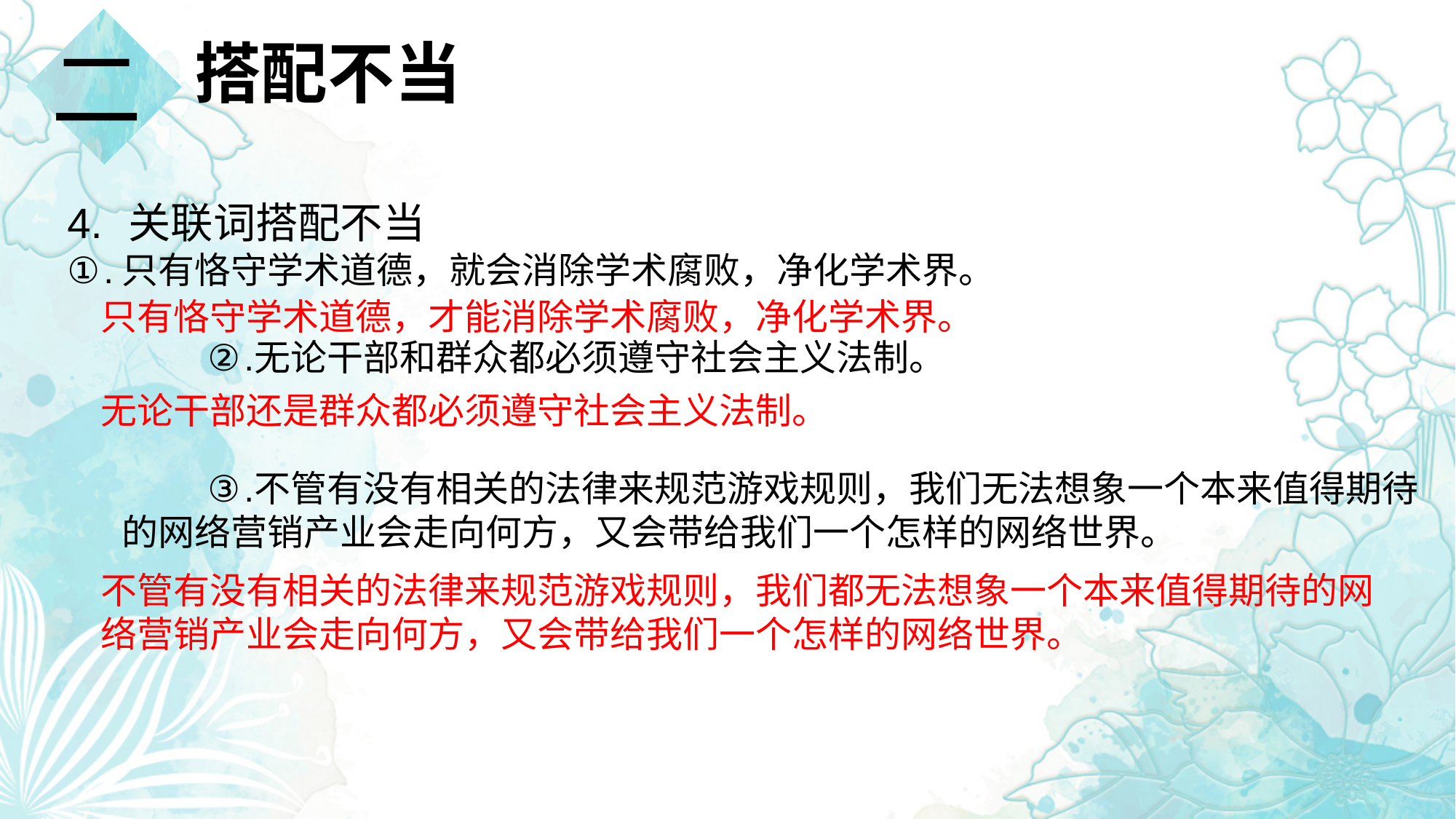

二
搭配不当

关联词搭配不当
只有恪守学术道德，就会消除学术腐败，净化学术界。

无论干部和群众都必须遵守社会主义法制。

不管有没有相关的法律来规范游戏规则，我们无法想象一个本来值得期待的网络营销产业会走向何方，又会带给我们一个怎样的网络世界。

只有恪守学术道德，才能消除学术腐败，净化学术界。
无论干部还是群众都必须遵守社会主义法制。
不管有没有相关的法律来规范游戏规则，我们都无法想象一个本来值得期待的网络营销产业会走向何方，又会带给我们一个怎样的网络世界。